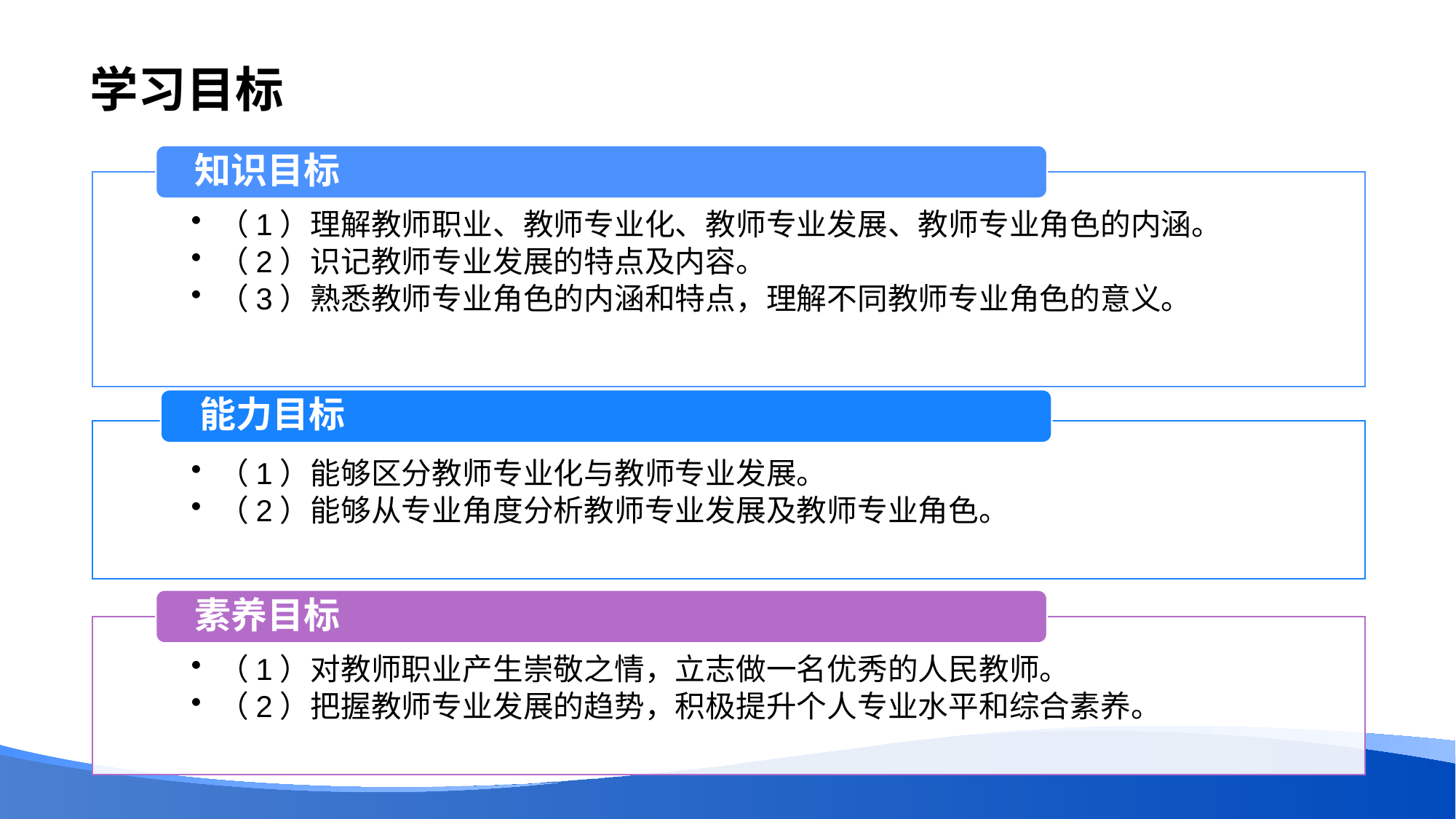

# 学习目标
（1）理解教师职业、教师专业化、教师专业发展、教师专业角色的内涵。
（2）识记教师专业发展的特点及内容。
（3）熟悉教师专业角色的内涵和特点，理解不同教师专业角色的意义。
知识目标
（1）能够区分教师专业化与教师专业发展。
（2）能够从专业角度分析教师专业发展及教师专业角色。
能力目标
（1）对教师职业产生崇敬之情，立志做一名优秀的人民教师。
（2）把握教师专业发展的趋势，积极提升个人专业水平和综合素养。
素养目标